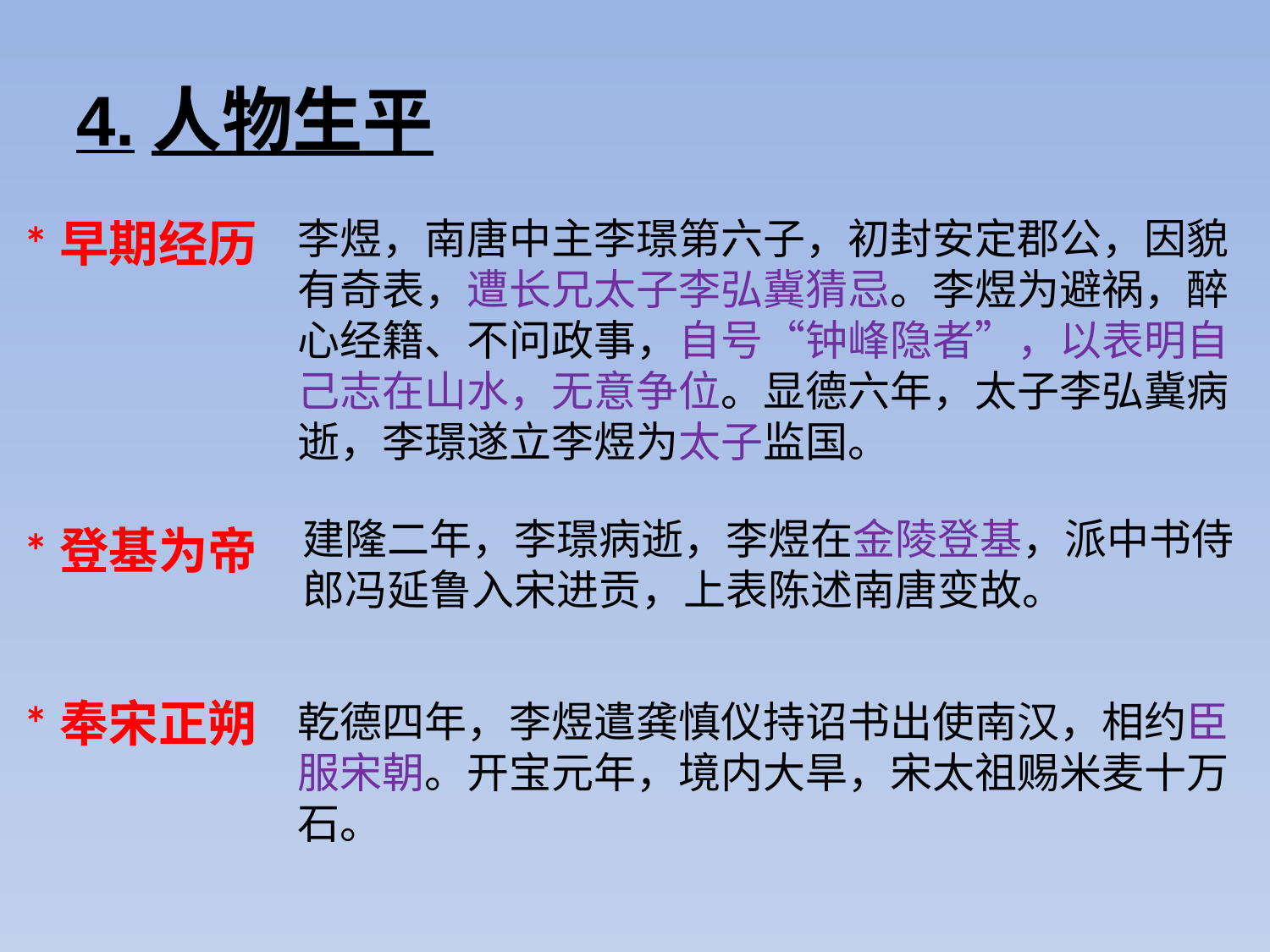

# 4.人物生平
*早期经历
李煜，南唐中主李璟第六子，初封安定郡公，因貌有奇表，遭长兄太子李弘冀猜忌。李煜为避祸，醉心经籍、不问政事，自号“钟峰隐者”，以表明自己志在山水，无意争位。显德六年，太子李弘冀病逝，李璟遂立李煜为太子监国。
建隆二年，李璟病逝，李煜在金陵登基，派中书侍郎冯延鲁入宋进贡，上表陈述南唐变故。
*登基为帝
*奉宋正朔
乾德四年，李煜遣龚慎仪持诏书出使南汉，相约臣服宋朝。开宝元年，境内大旱，宋太祖赐米麦十万石。